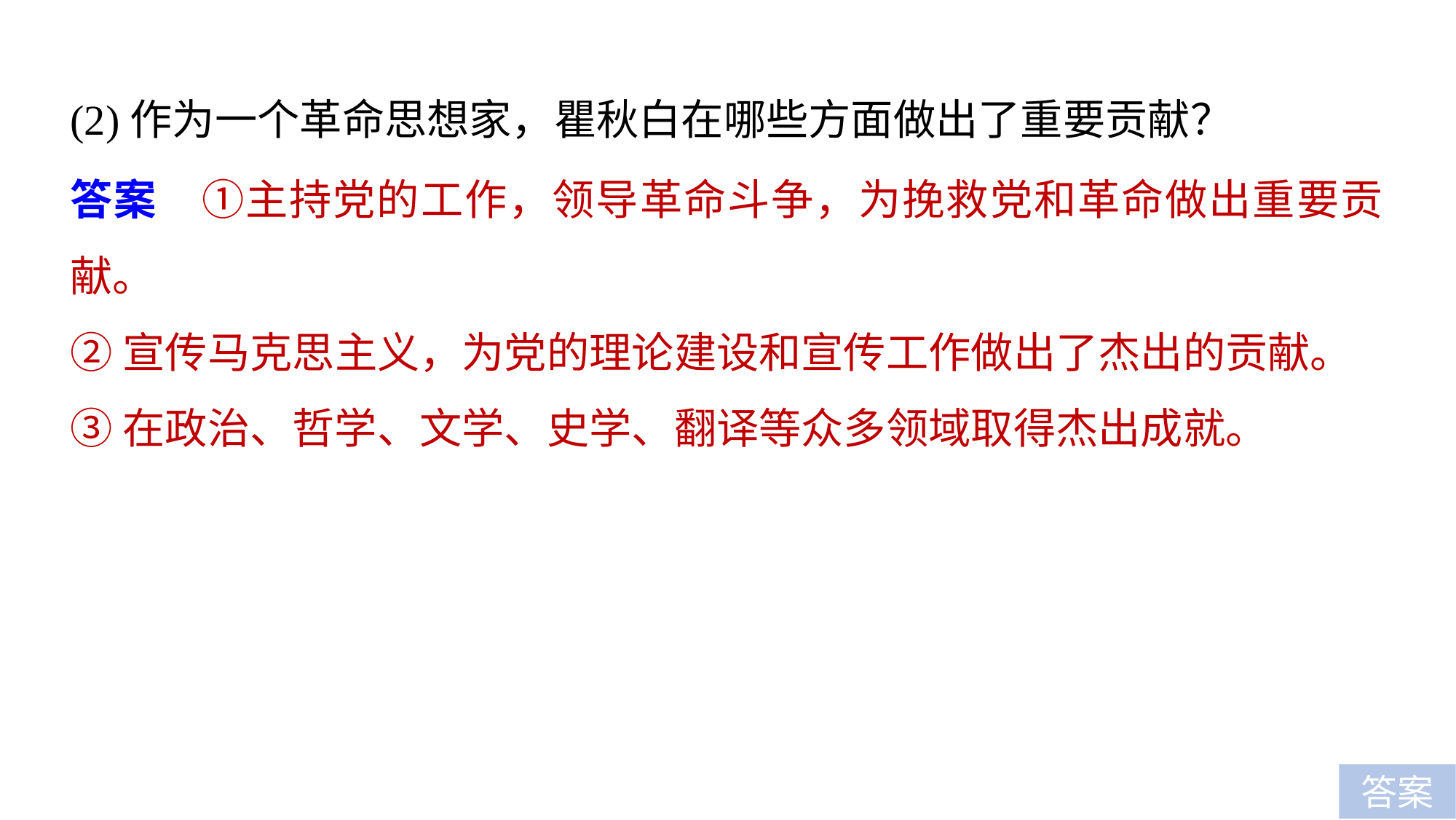

(2)作为一个革命思想家，瞿秋白在哪些方面做出了重要贡献？
答案　①主持党的工作，领导革命斗争，为挽救党和革命做出重要贡献。
②宣传马克思主义，为党的理论建设和宣传工作做出了杰出的贡献。
③在政治、哲学、文学、史学、翻译等众多领域取得杰出成就。
答案